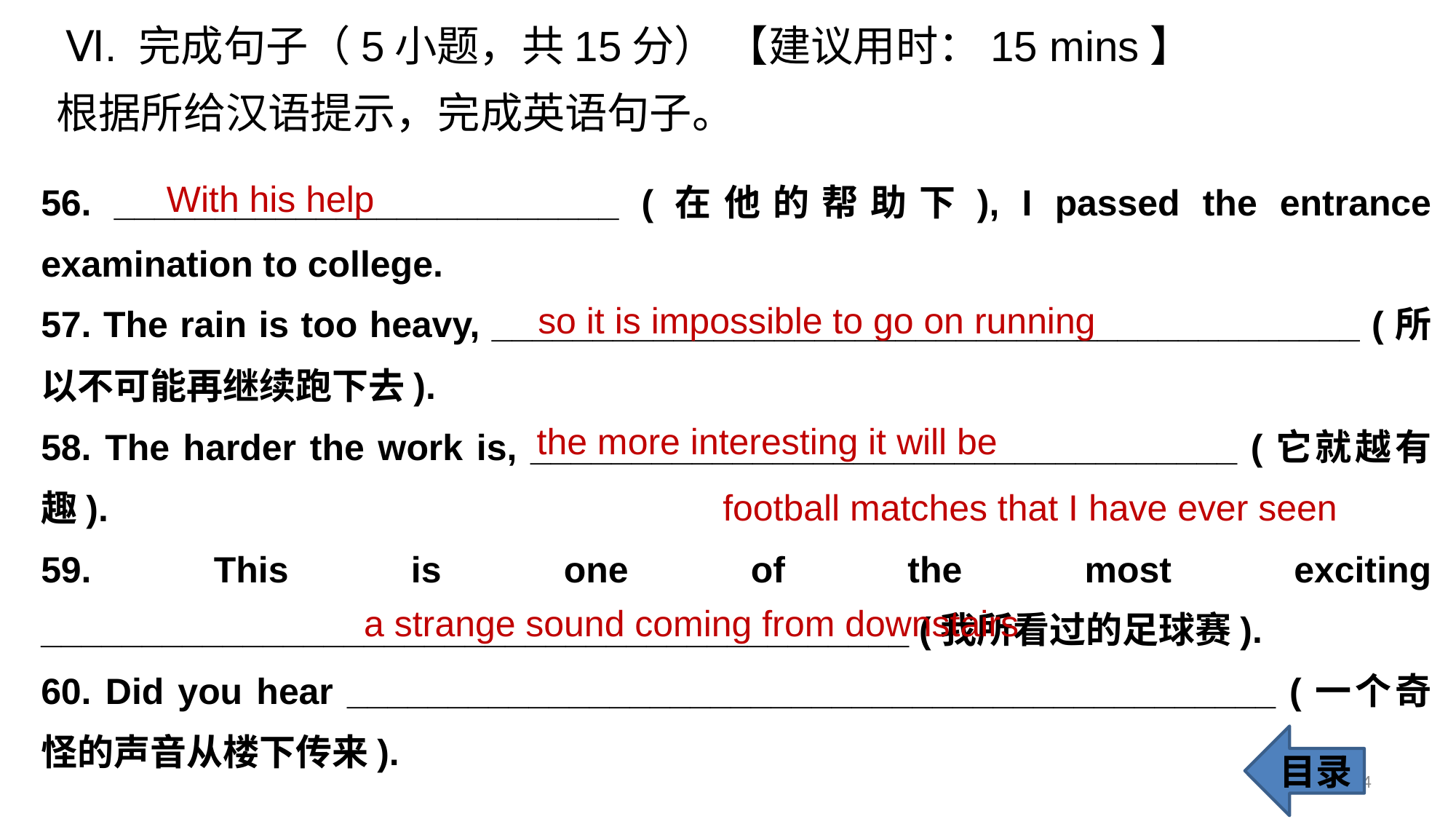

Ⅵ. 完成句子（5小题，共15分） 【建议用时：15 mins】
根据所给汉语提示，完成英语句子。
56. _________________________ (在他的帮助下), I passed the entrance examination to college.
57. The rain is too heavy, ___________________________________________ (所以不可能再继续跑下去).
58. The harder the work is, ___________________________________ (它就越有趣).
59. This is one of the most exciting ___________________________________________ (我所看过的足球赛).
60. Did you hear ______________________________________________ (一个奇怪的声音从楼下传来).
With his help
   so it is impossible to go on running
the more interesting it will be
   football matches that I have ever seen
  a strange sound coming from downstairs
目录
54